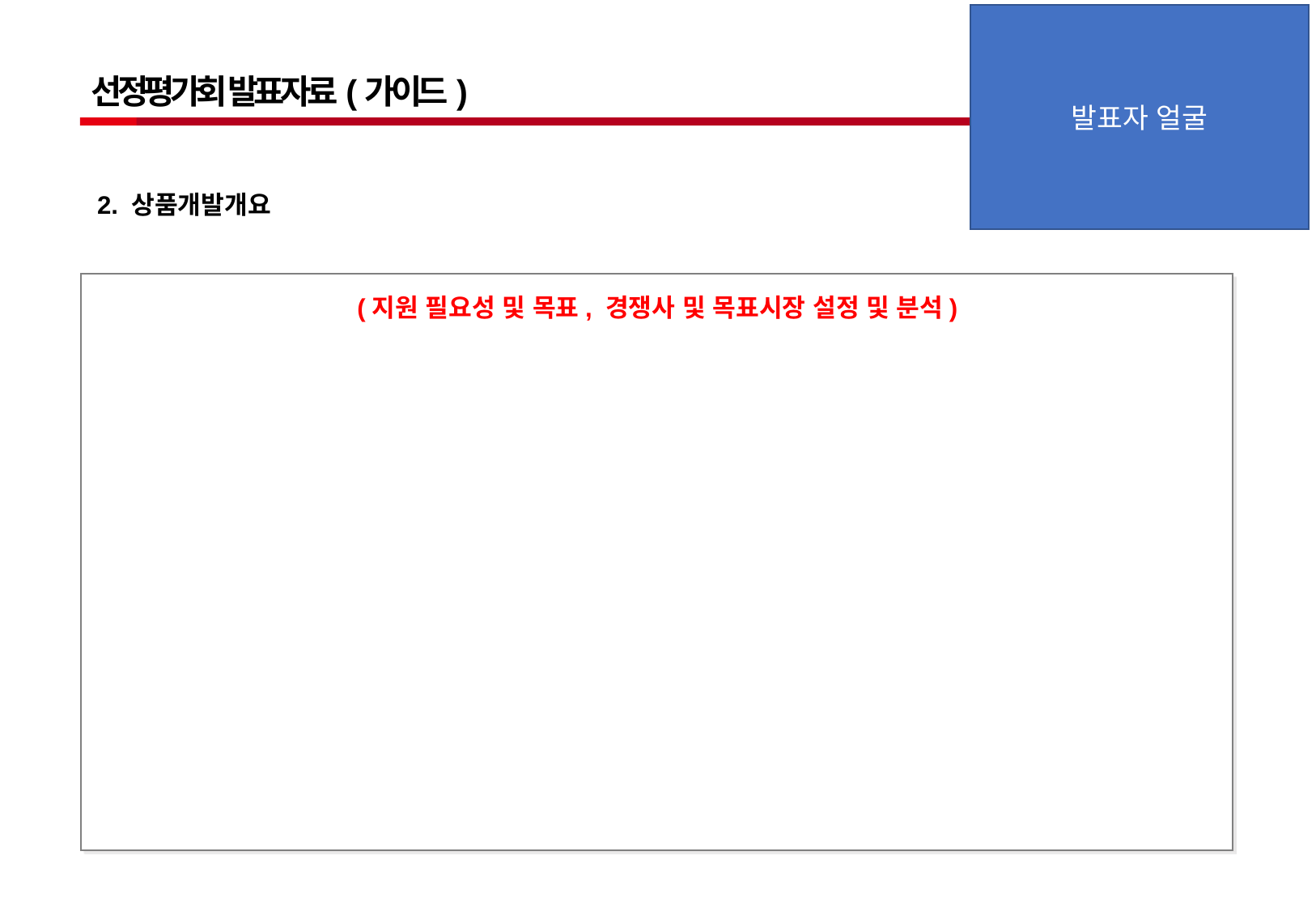

발표자 얼굴
선정평가회 발표자료(가이드)

2. 상품개발개요

(지원 필요성 및 목표, 경쟁사 및 목표시장 설정 및 분석)